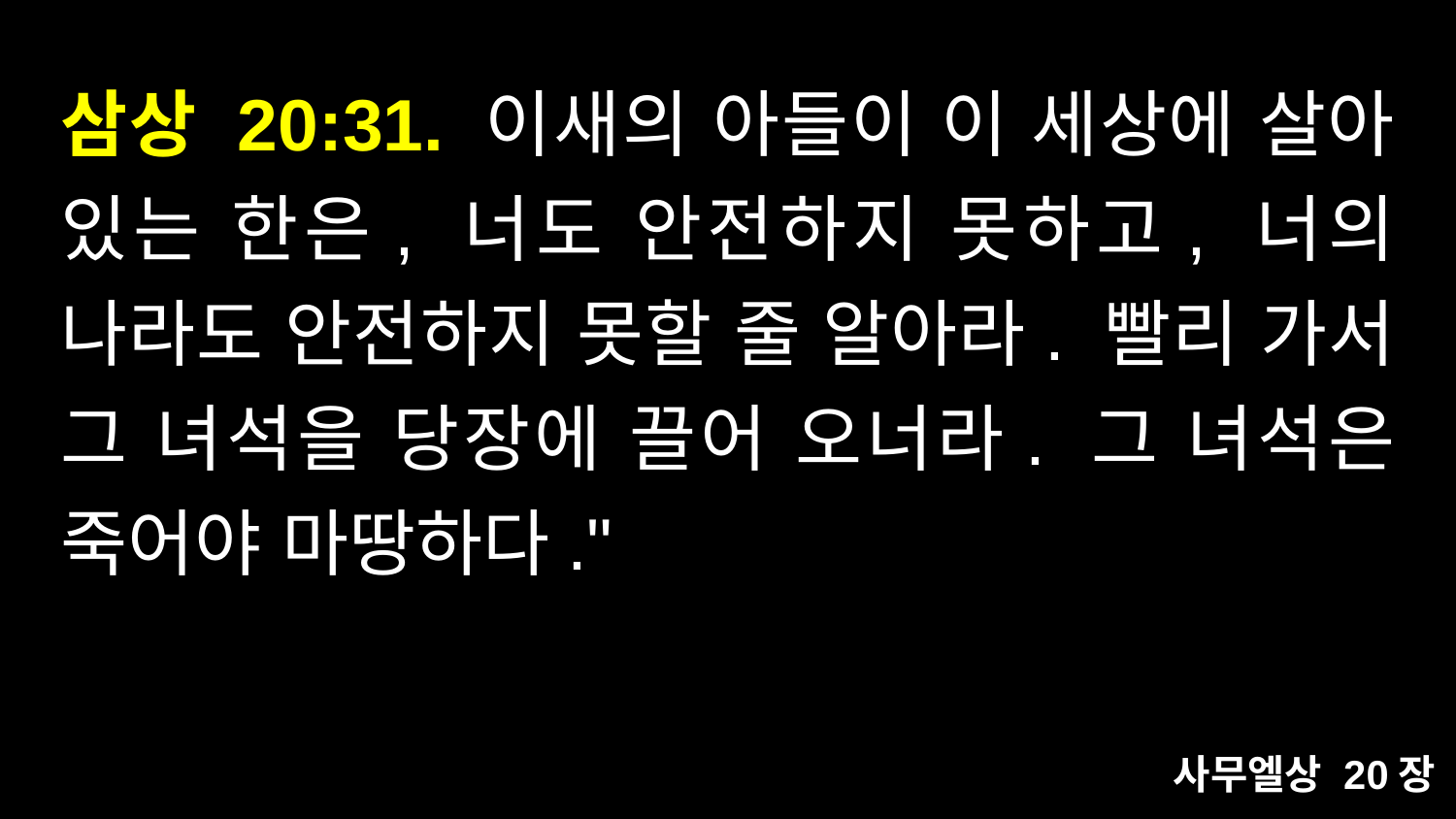

# 삼상 20:31. 이새의 아들이 이 세상에 살아 있는 한은, 너도 안전하지 못하고, 너의 나라도 안전하지 못할 줄 알아라. 빨리 가서 그 녀석을 당장에 끌어 오너라. 그 녀석은 죽어야 마땅하다."
사무엘상 20장